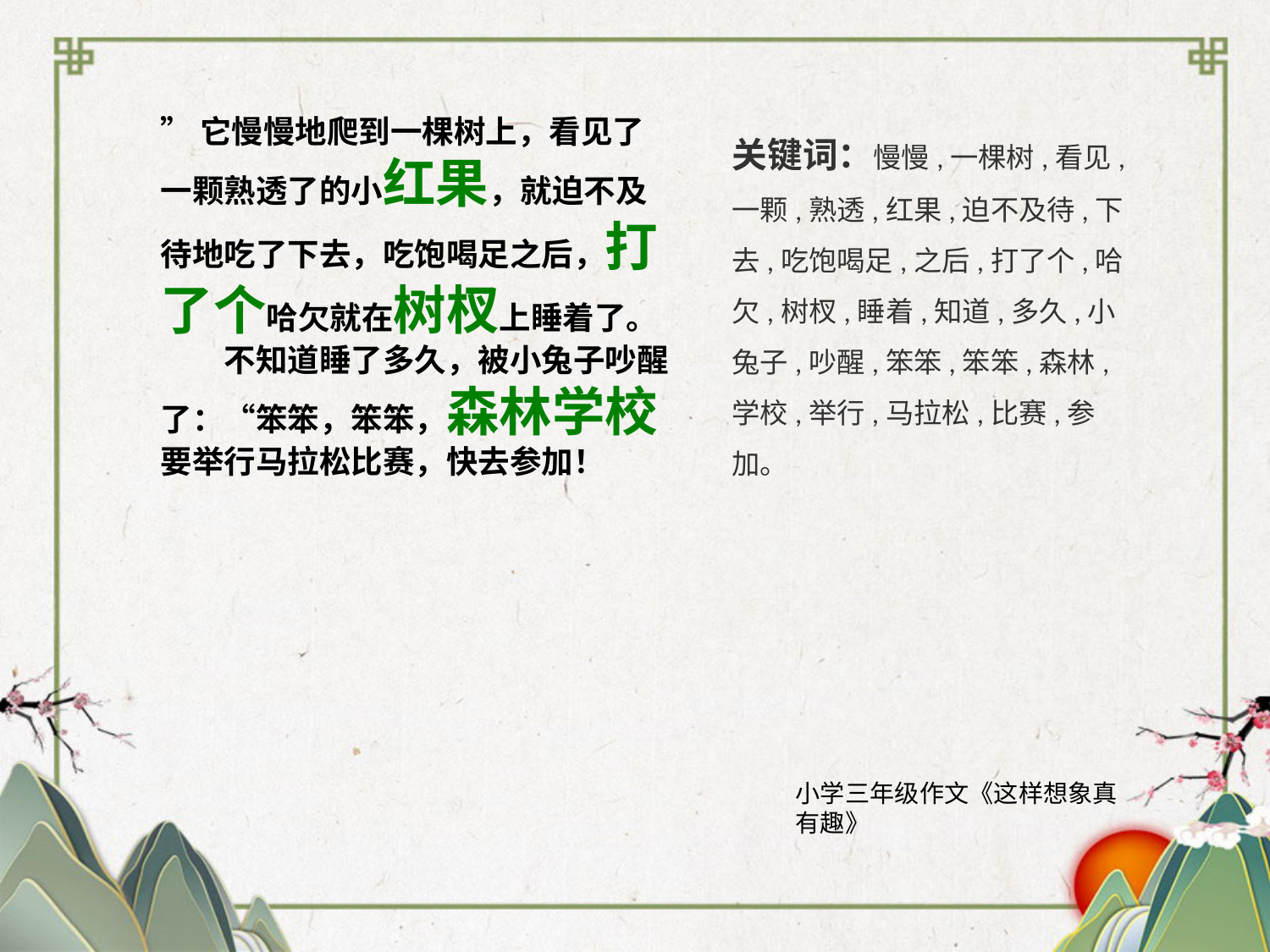

”它慢慢地爬到一棵树上，看见了一颗熟透了的小红果，就迫不及待地吃了下去，吃饱喝足之后，打了个哈欠就在树杈上睡着了。
　　不知道睡了多久，被小兔子吵醒了：“笨笨，笨笨，森林学校要举行马拉松比赛，快去参加！
关键词：慢慢,一棵树,看见,一颗,熟透,红果,迫不及待,下去,吃饱喝足,之后,打了个,哈欠,树杈,睡着,知道,多久,小兔子,吵醒,笨笨,笨笨,森林,学校,举行,马拉松,比赛,参加。
小学三年级作文《这样想象真有趣》